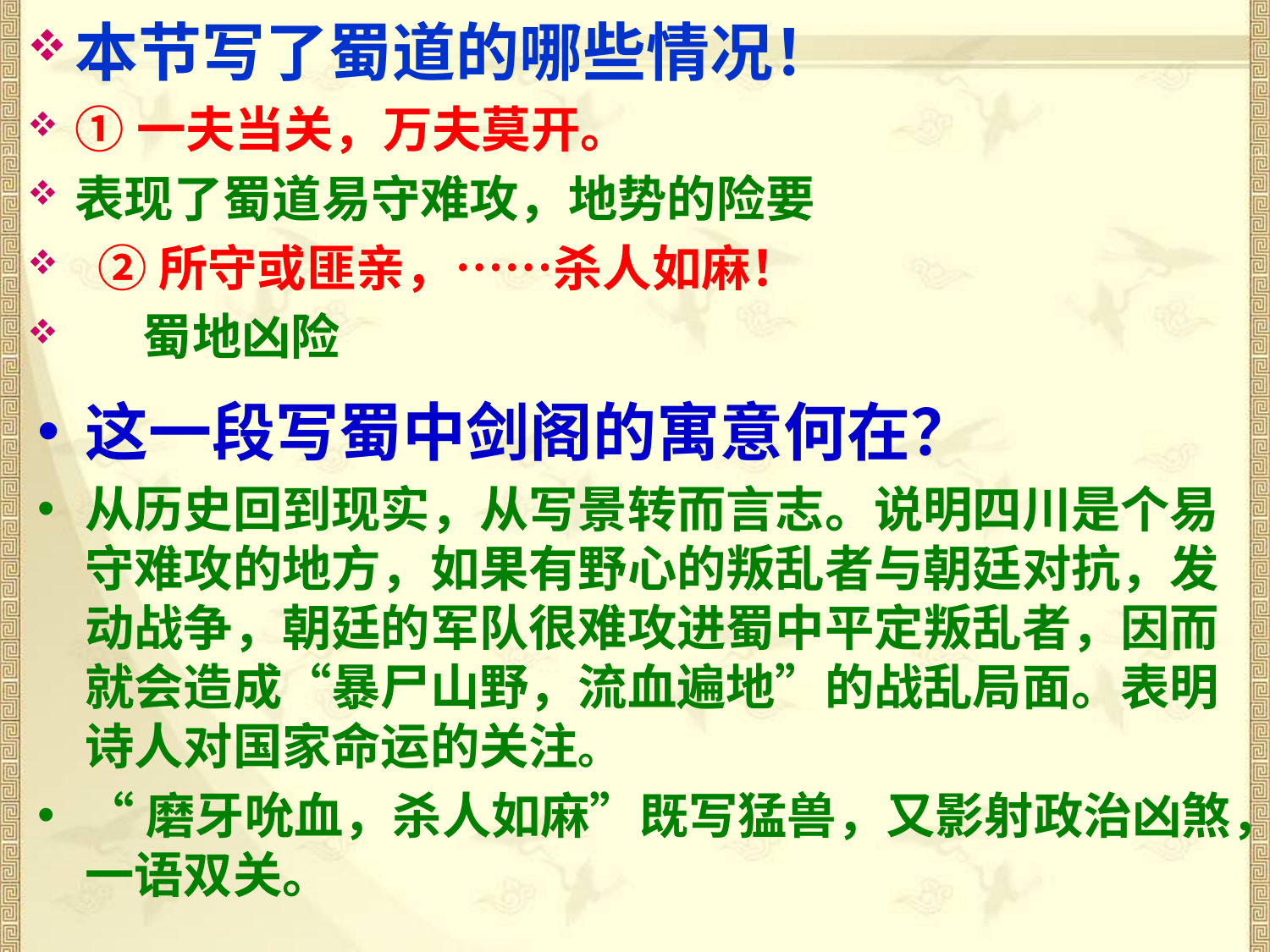

本节写了蜀道的哪些情况！
①一夫当关，万夫莫开。
表现了蜀道易守难攻，地势的险要
  ②所守或匪亲，……杀人如麻！
     蜀地凶险
这一段写蜀中剑阁的寓意何在？
从历史回到现实，从写景转而言志。说明四川是个易守难攻的地方，如果有野心的叛乱者与朝廷对抗，发动战争，朝廷的军队很难攻进蜀中平定叛乱者，因而就会造成“暴尸山野，流血遍地”的战乱局面。表明诗人对国家命运的关注。
“磨牙吮血，杀人如麻”既写猛兽，又影射政治凶煞，一语双关。